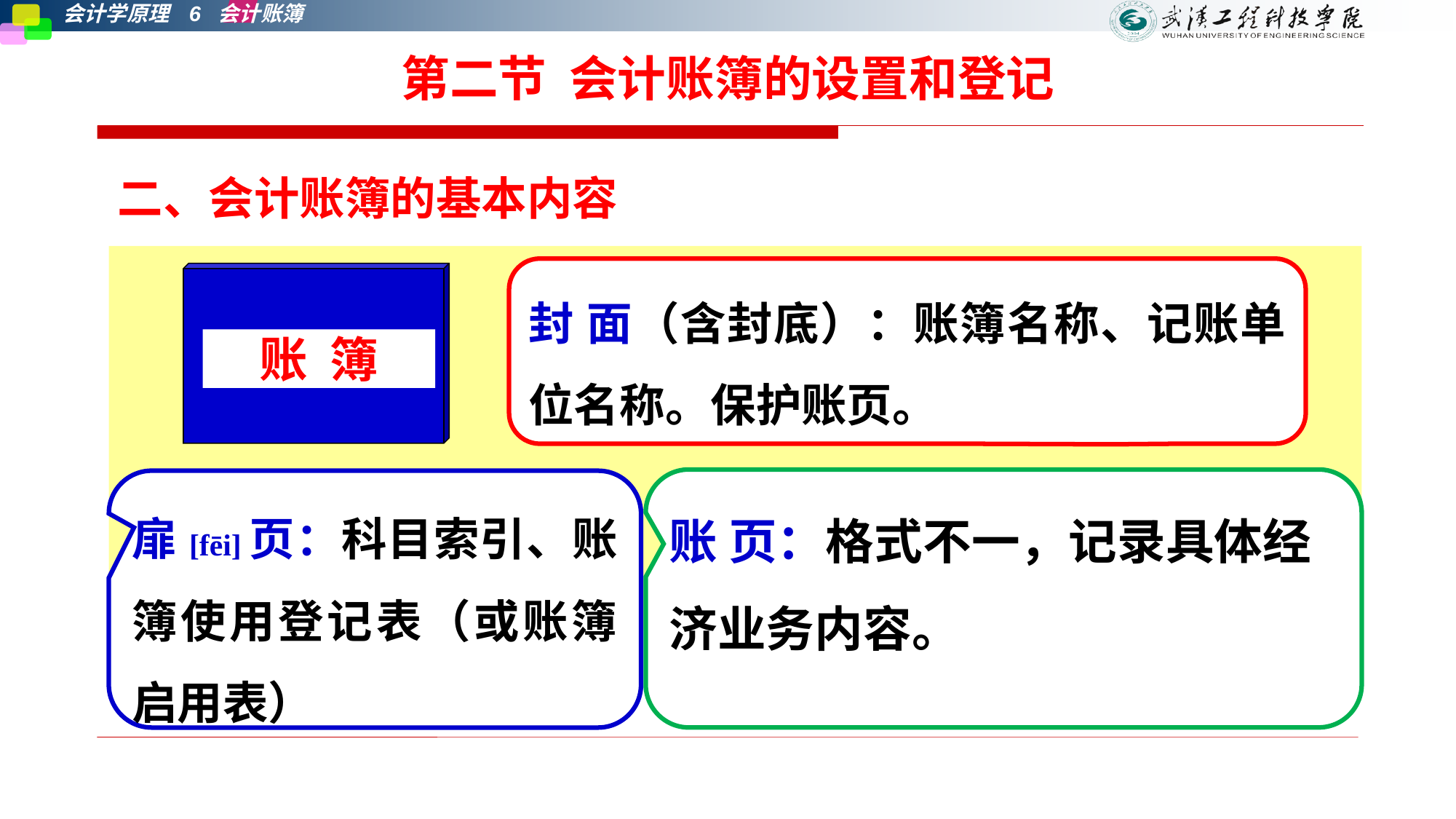

# 第二节  会计账簿的设置和登记
二、会计账簿的基本内容

封 面（含封底）：账簿名称、记账单位名称。保护账页。

账  簿
账 页：格式不一，记录具体经济业务内容。
扉[fēi]页：科目索引、账簿使用登记表（或账簿启用表）